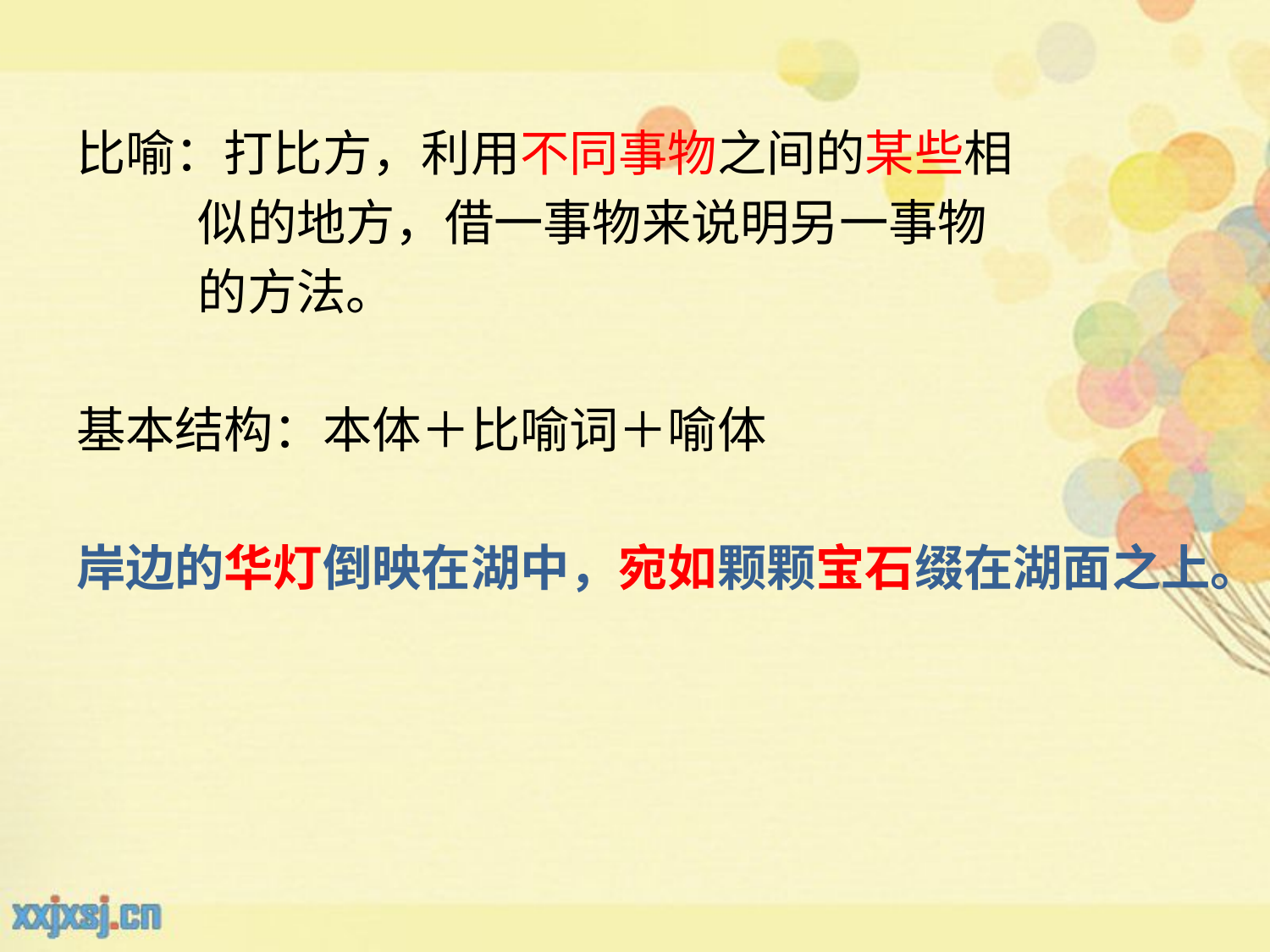

比喻：打比方，利用不同事物之间的某些相
          似的地方，借一事物来说明另一事物
          的方法。

基本结构：本体＋比喻词＋喻体

岸边的华灯倒映在湖中，宛如颗颗宝石缀在湖面之上。